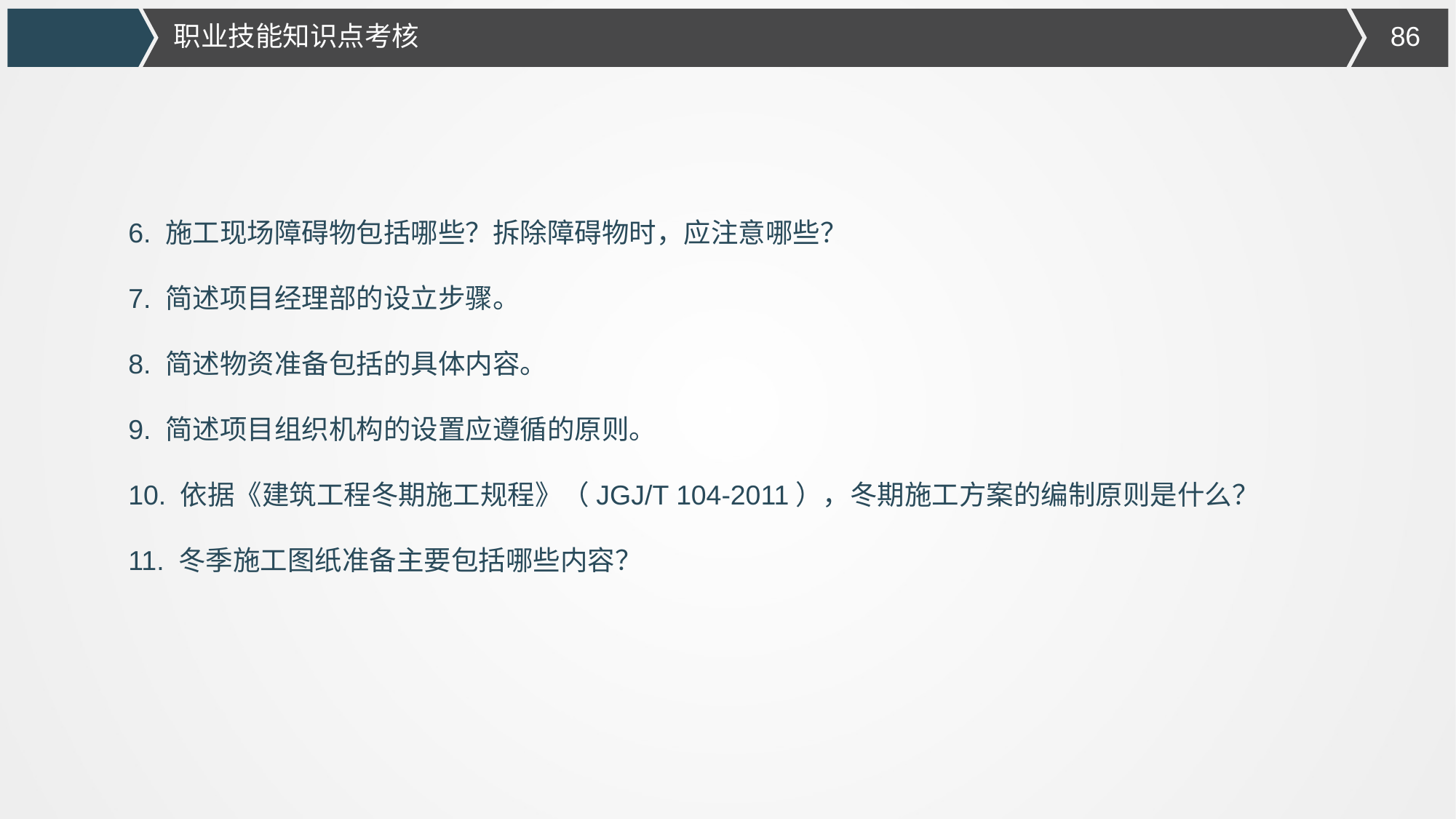

职业技能知识点考核
6. 施工现场障碍物包括哪些？拆除障碍物时，应注意哪些？
7. 简述项目经理部的设立步骤。
8. 简述物资准备包括的具体内容。
9. 简述项目组织机构的设置应遵循的原则。
10. 依据《建筑工程冬期施工规程》（JGJ/T 104-2011），冬期施工方案的编制原则是什么？
11. 冬季施工图纸准备主要包括哪些内容？